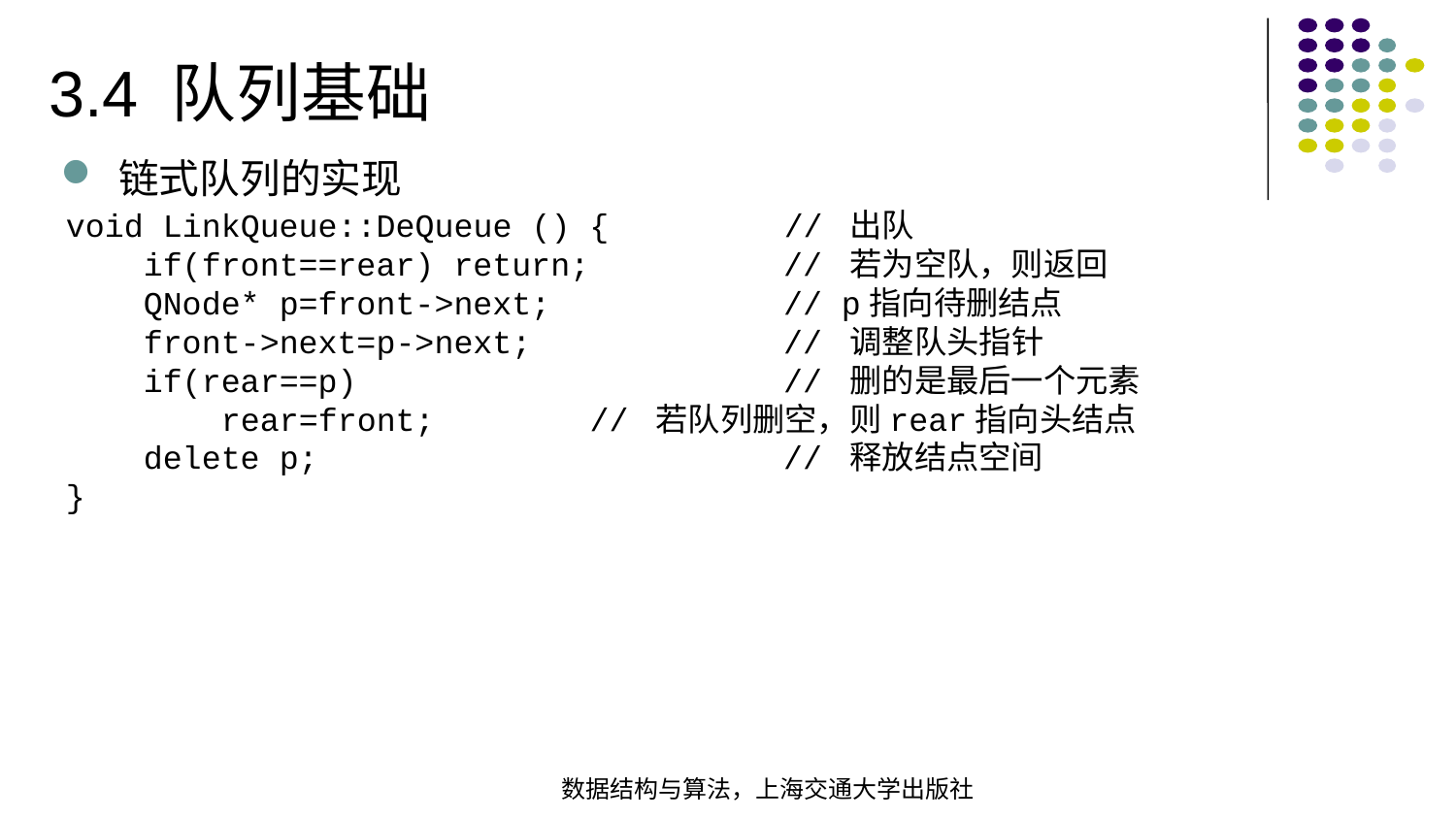

3.4 队列基础
链式队列的实现
void LinkQueue::DeQueue () {         // 出队    if(front==rear) return;          // 若为空队，则返回     QNode* p=front->next;            // p指向待删结点    front->next=p->next;             // 调整队头指针    if(rear==p)                      // 删的是最后一个元素        rear=front;        // 若队列删空，则rear指向头结点    delete p;                        // 释放结点空间
}